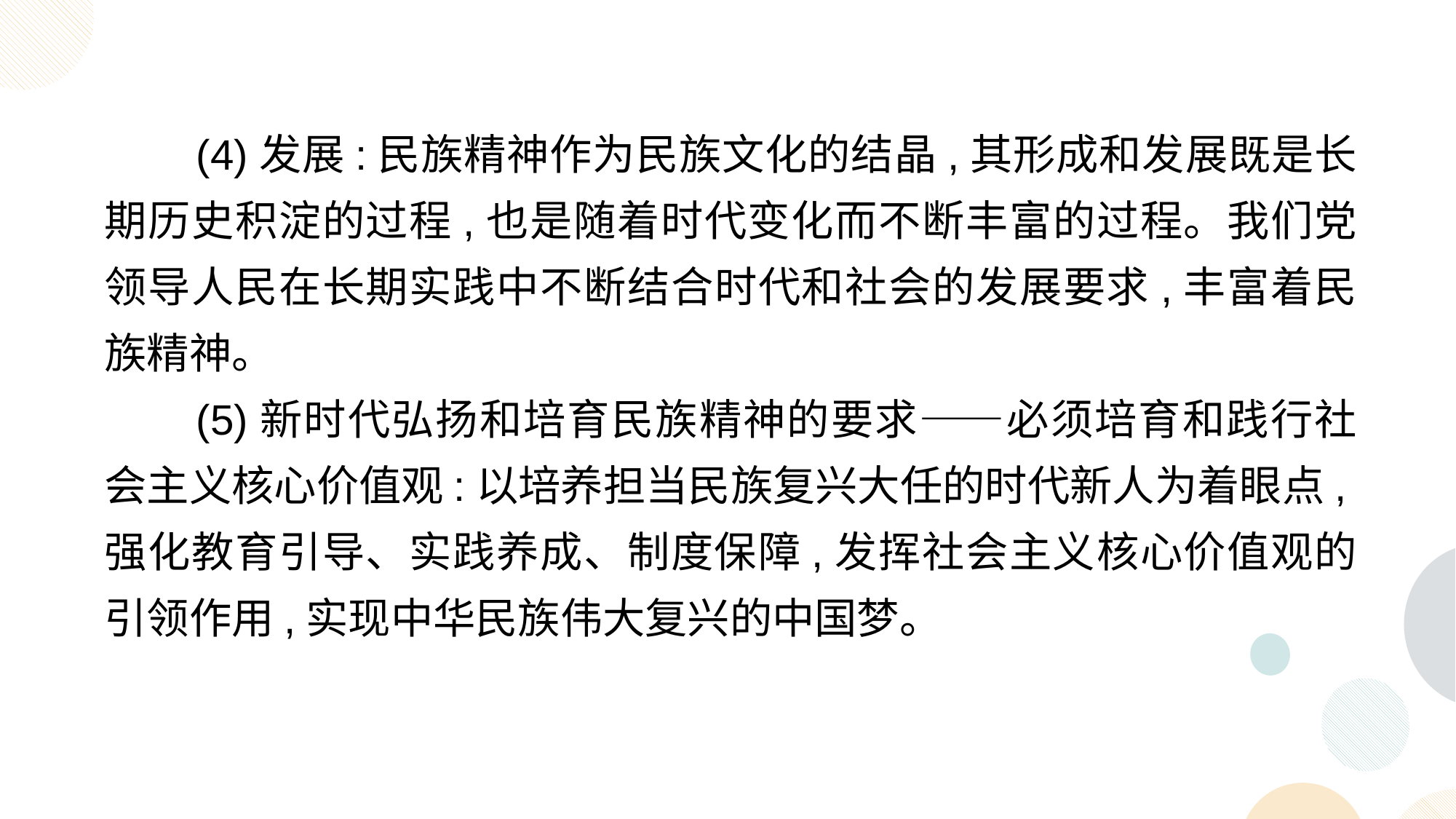

(4)发展:民族精神作为民族文化的结晶,其形成和发展既是长期历史积淀的过程,也是随着时代变化而不断丰富的过程。我们党领导人民在长期实践中不断结合时代和社会的发展要求,丰富着民族精神。
(5)新时代弘扬和培育民族精神的要求——必须培育和践行社会主义核心价值观:以培养担当民族复兴大任的时代新人为着眼点,强化教育引导、实践养成、制度保障,发挥社会主义核心价值观的引领作用,实现中华民族伟大复兴的中国梦。